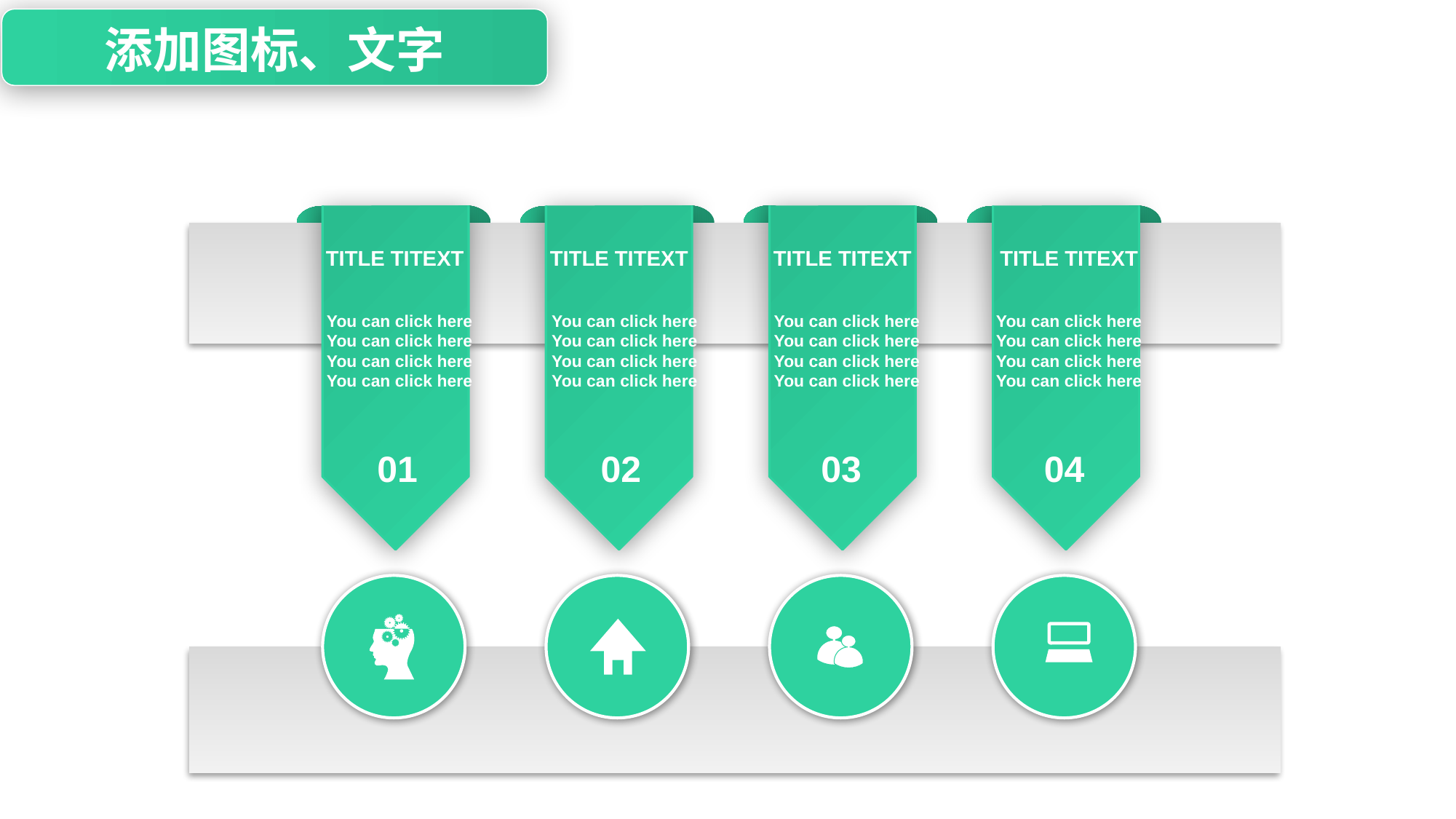

添加图标、文字

TITLE TITEXT
TITLE TITEXT
TITLE TITEXT
TITLE TITEXT

You can click here
You can click here
You can click here
You can click here
You can click here
You can click here
You can click here
You can click here
You can click here
You can click here
You can click here
You can click here
You can click here
You can click here
You can click here
You can click here
01
02
03
04